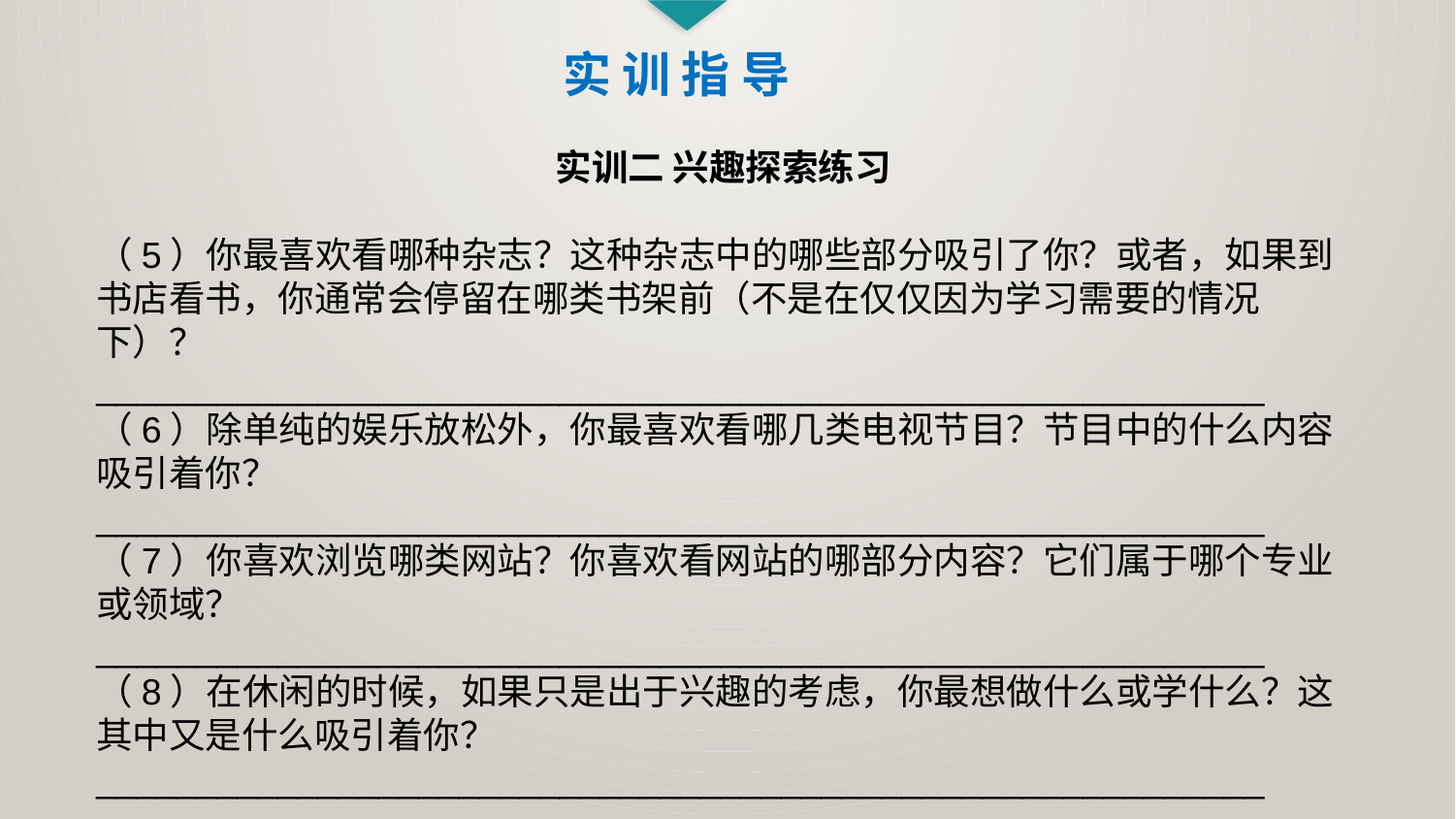

实 训 指 导
实训二 兴趣探索练习

（5）你最喜欢看哪种杂志？这种杂志中的哪些部分吸引了你？或者，如果到书店看书，你通常会停留在哪类书架前（不是在仅仅因为学习需要的情况下）？
__________________________________________________________
（6）除单纯的娱乐放松外，你最喜欢看哪几类电视节目？节目中的什么内容吸引着你？
__________________________________________________________
（7）你喜欢浏览哪类网站？你喜欢看网站的哪部分内容？它们属于哪个专业或领域？
__________________________________________________________
（8）在休闲的时候，如果只是出于兴趣的考虑，你最想做什么或学什么？这其中又是什么吸引着你？
__________________________________________________________
89